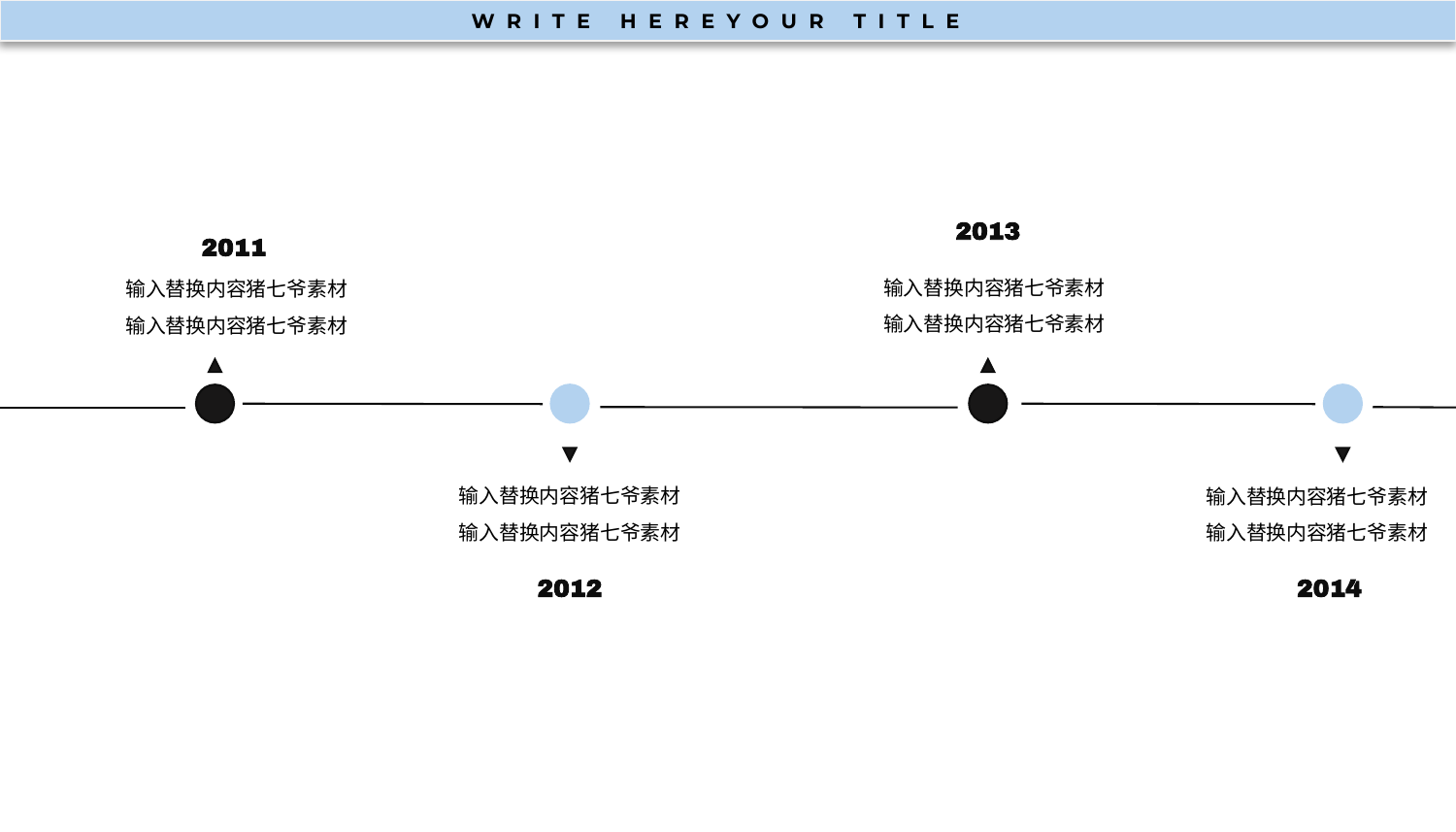

WRITE HEREYOUR TITLE
2013
2011

输入替换内容猪七爷素材
输入替换内容猪七爷素材
输入替换内容猪七爷素材
输入替换内容猪七爷素材
输入替换内容猪七爷素材
输入替换内容猪七爷素材
输入替换内容猪七爷素材
输入替换内容猪七爷素材
2012
2014